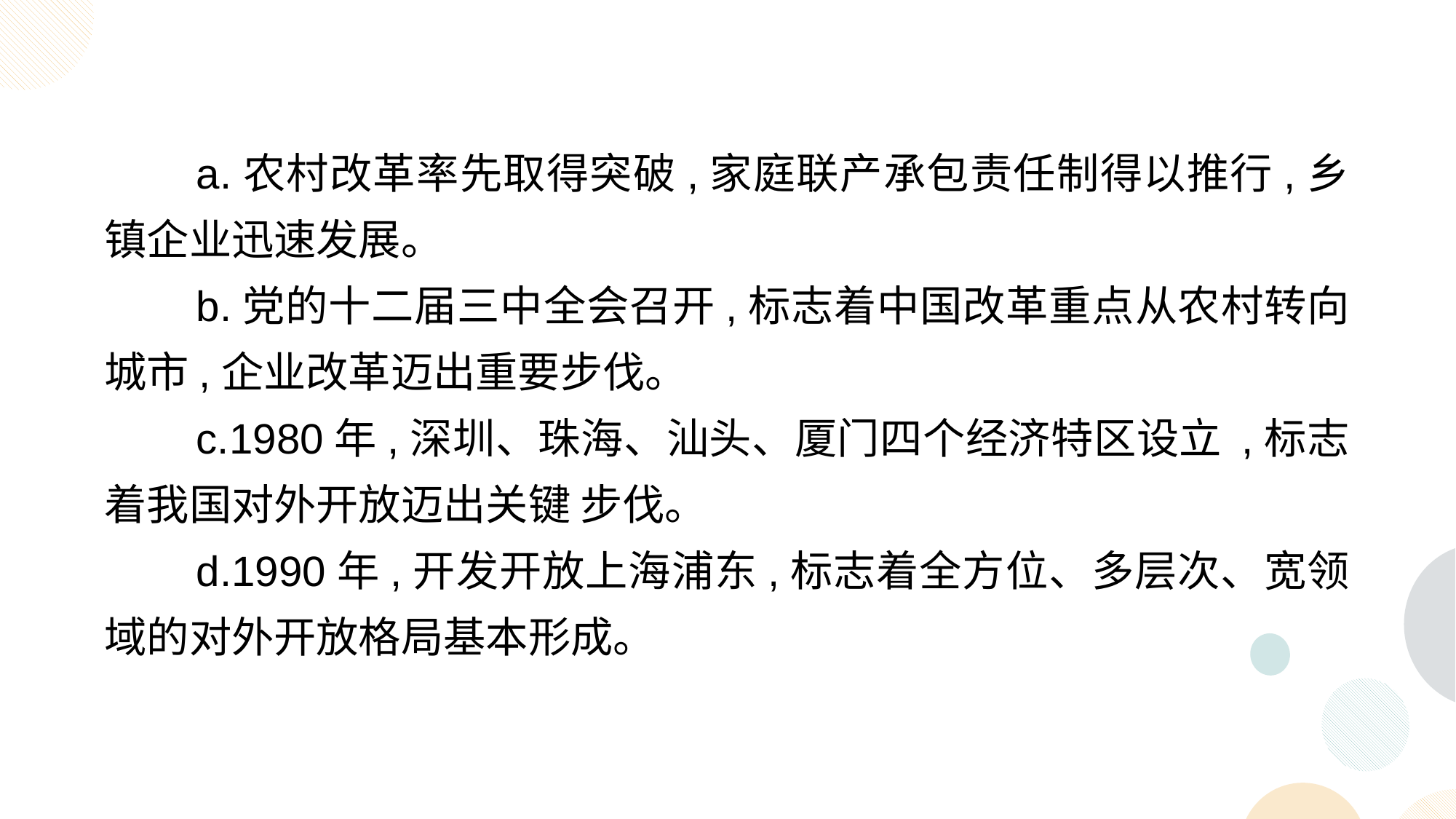

a.农村改革率先取得突破,家庭联产承包责任制得以推行,乡镇企业迅速发展。
b.党的十二届三中全会召开,标志着中国改革重点从农村转向城市,企业改革迈出重要步伐。
c.1980年,深圳、珠海、汕头、厦门四个经济特区设立 ,标志着我国对外开放迈出关键 步伐。
d.1990年,开发开放上海浦东,标志着全方位、多层次、宽领域的对外开放格局基本形成。